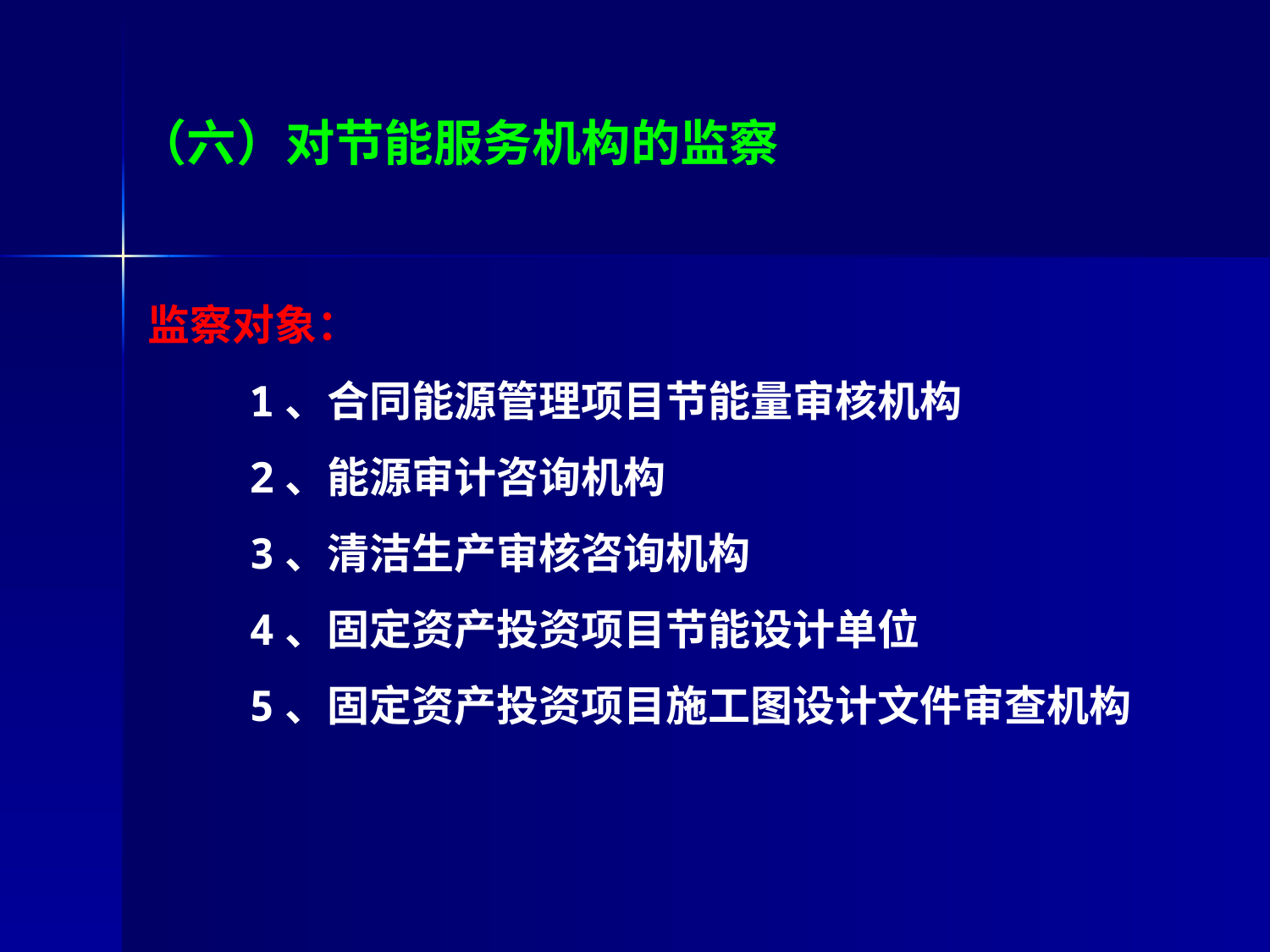

# （六）对节能服务机构的监察
监察对象：
    1、合同能源管理项目节能量审核机构
    2、能源审计咨询机构
    3、清洁生产审核咨询机构
    4、固定资产投资项目节能设计单位
    5、固定资产投资项目施工图设计文件审查机构